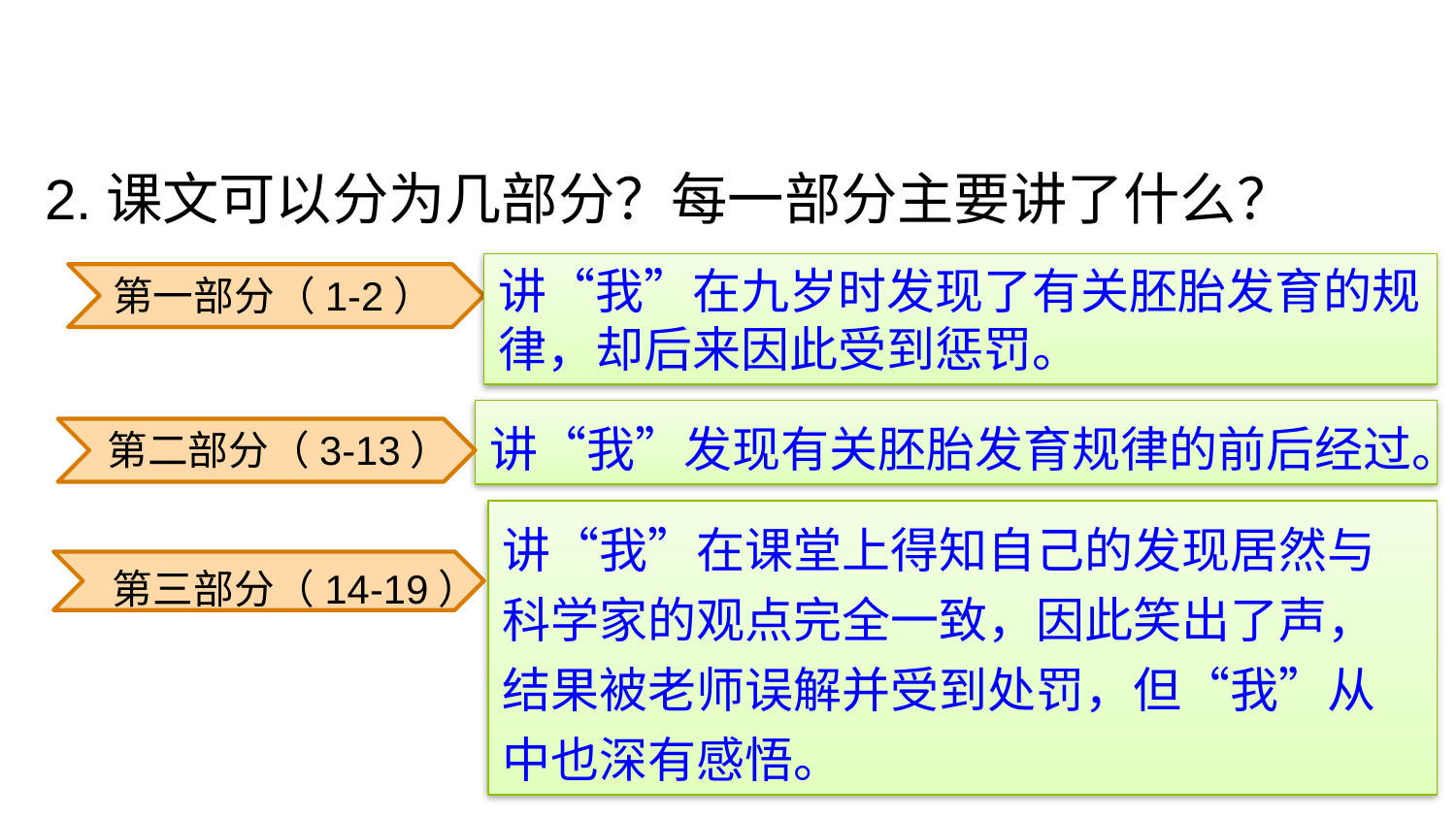

2.课文可以分为几部分？每一部分主要讲了什么？
第一部分（1-2）

讲“我”在九岁时发现了有关胚胎发育的规律，却后来因此受到惩罚。
讲“我”发现有关胚胎发育规律的前后经过。
第二部分（3-13）

讲“我”在课堂上得知自己的发现居然与科学家的观点完全一致，因此笑出了声，结果被老师误解并受到处罚，但“我”从中也深有感悟。
第三部分（14-19）